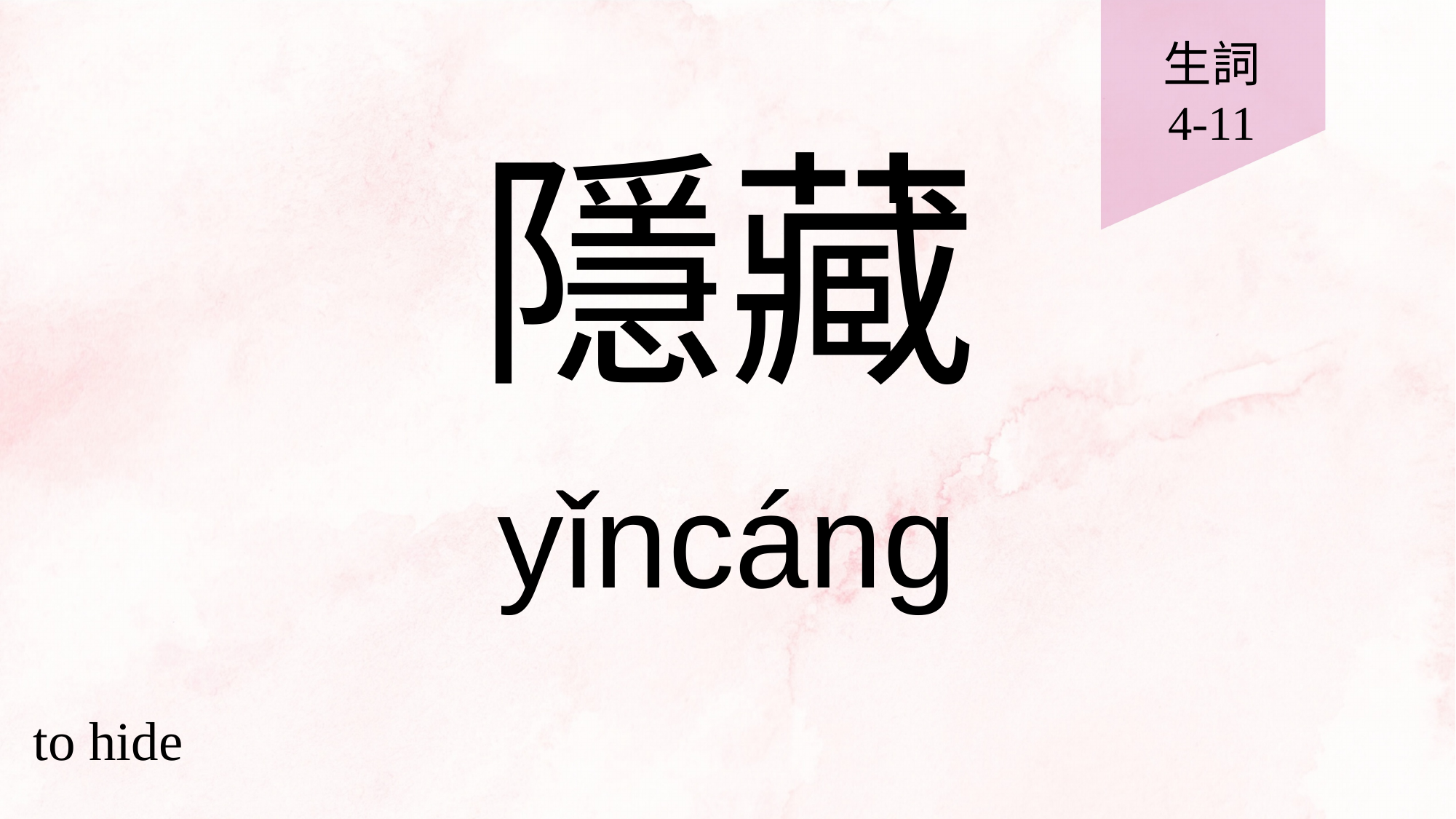

生詞
4-11
# 隱藏
yǐncáng
to hide